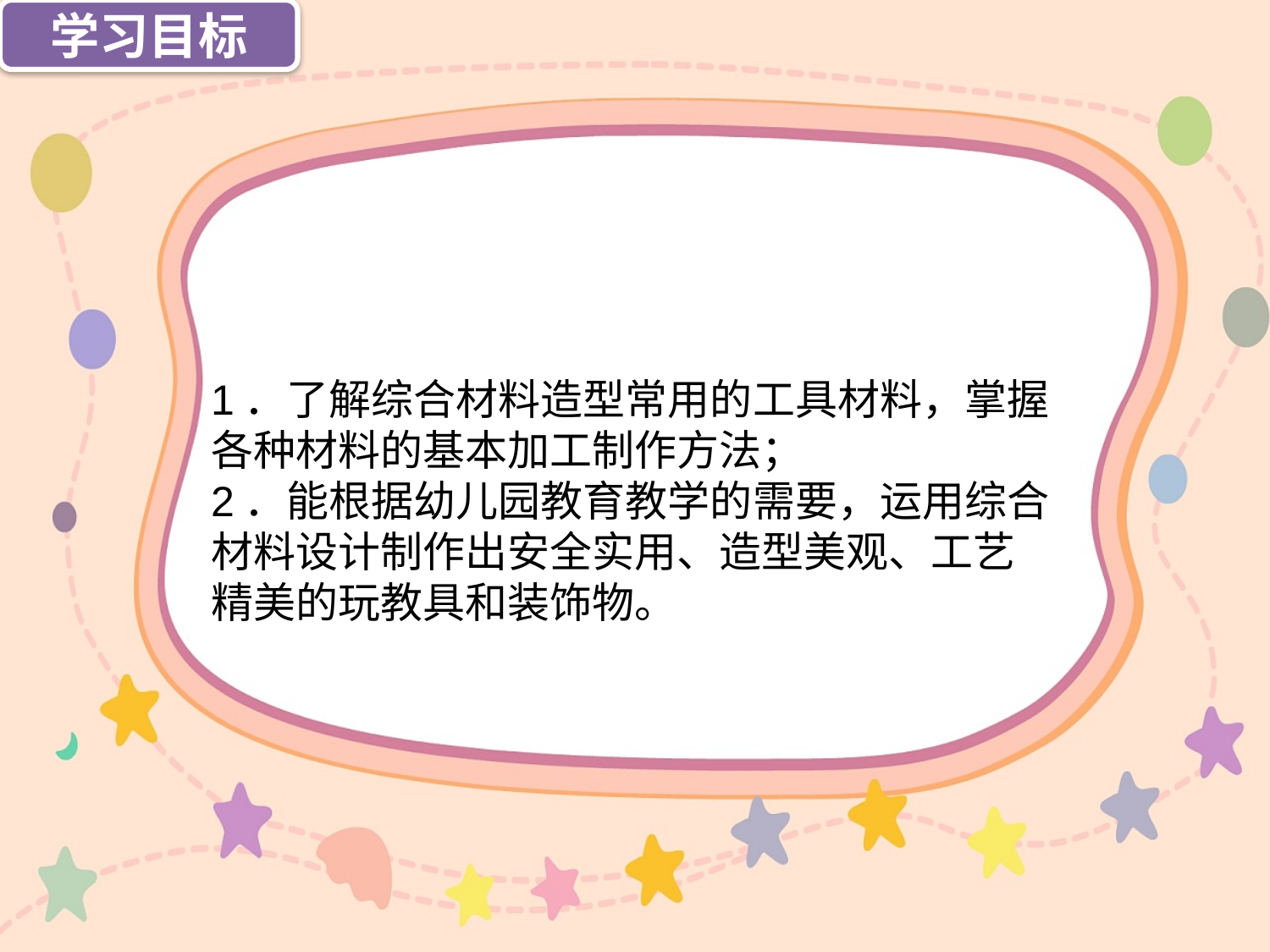

学习目标
1．了解综合材料造型常用的工具材料，掌握各种材料的基本加工制作方法；
2．能根据幼儿园教育教学的需要，运用综合材料设计制作出安全实用、造型美观、工艺精美的玩教具和装饰物。